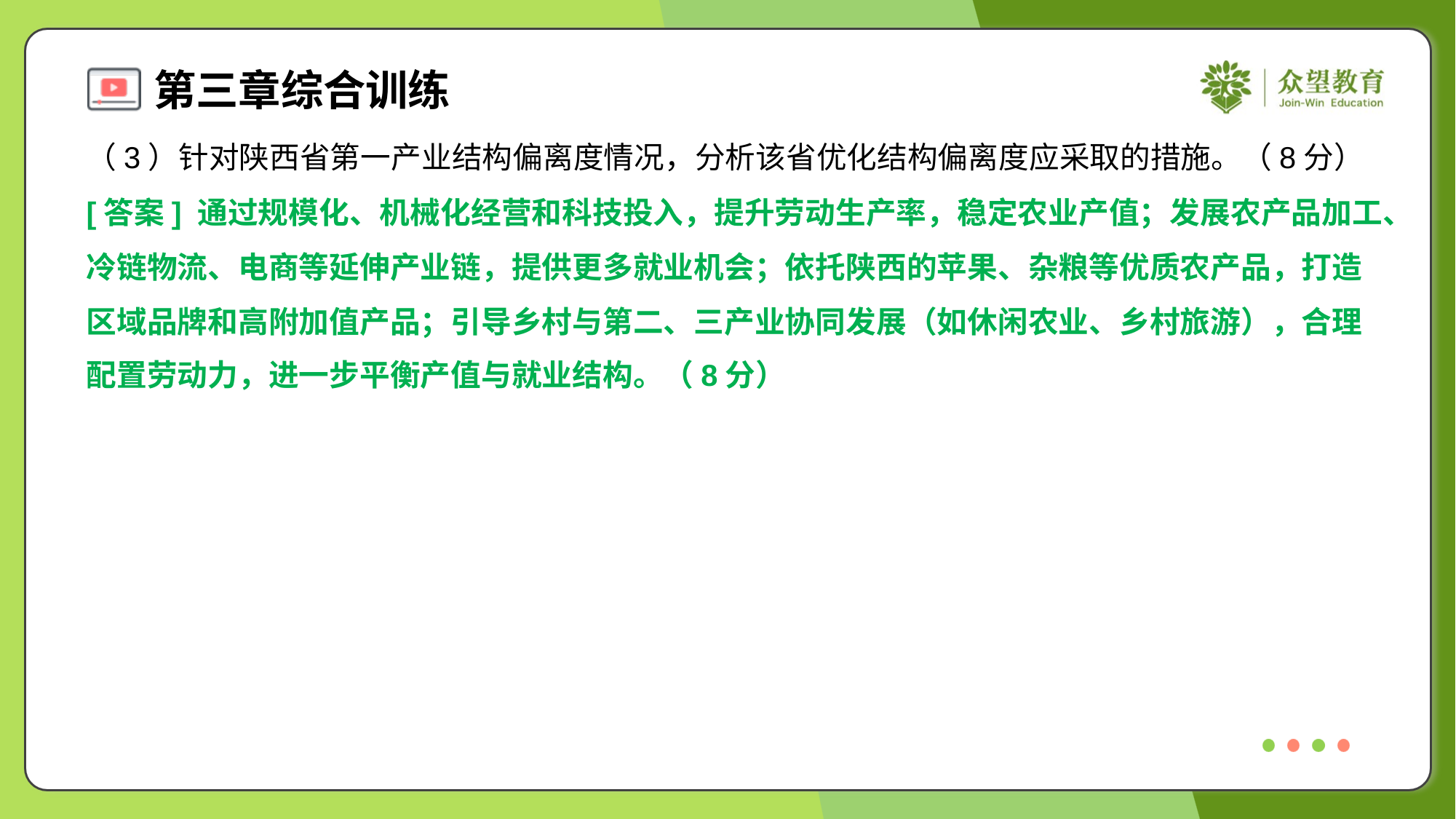

（3）针对陕西省第一产业结构偏离度情况，分析该省优化结构偏离度应采取的措施。（8分）
[答案] 通过规模化、机械化经营和科技投入，提升劳动生产率，稳定农业产值；发展农产品加工、
冷链物流、电商等延伸产业链，提供更多就业机会；依托陕西的苹果、杂粮等优质农产品，打造
区域品牌和高附加值产品；引导乡村与第二、三产业协同发展（如休闲农业、乡村旅游），合理
配置劳动力，进一步平衡产值与就业结构。（8分）